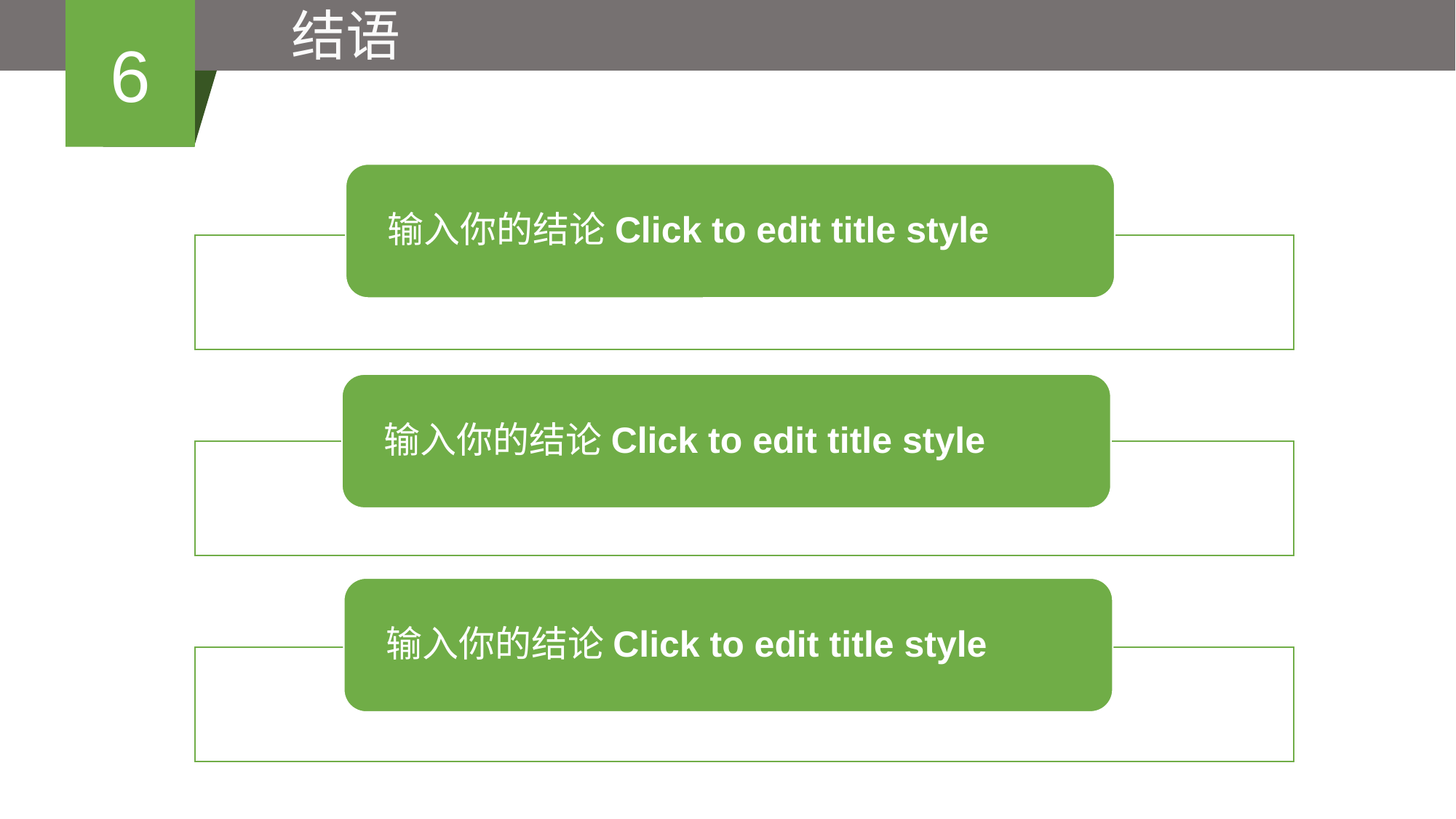

结语
6

输入你的结论Click to edit title style
输入你的结论Click to edit title style
输入你的结论Click to edit title style